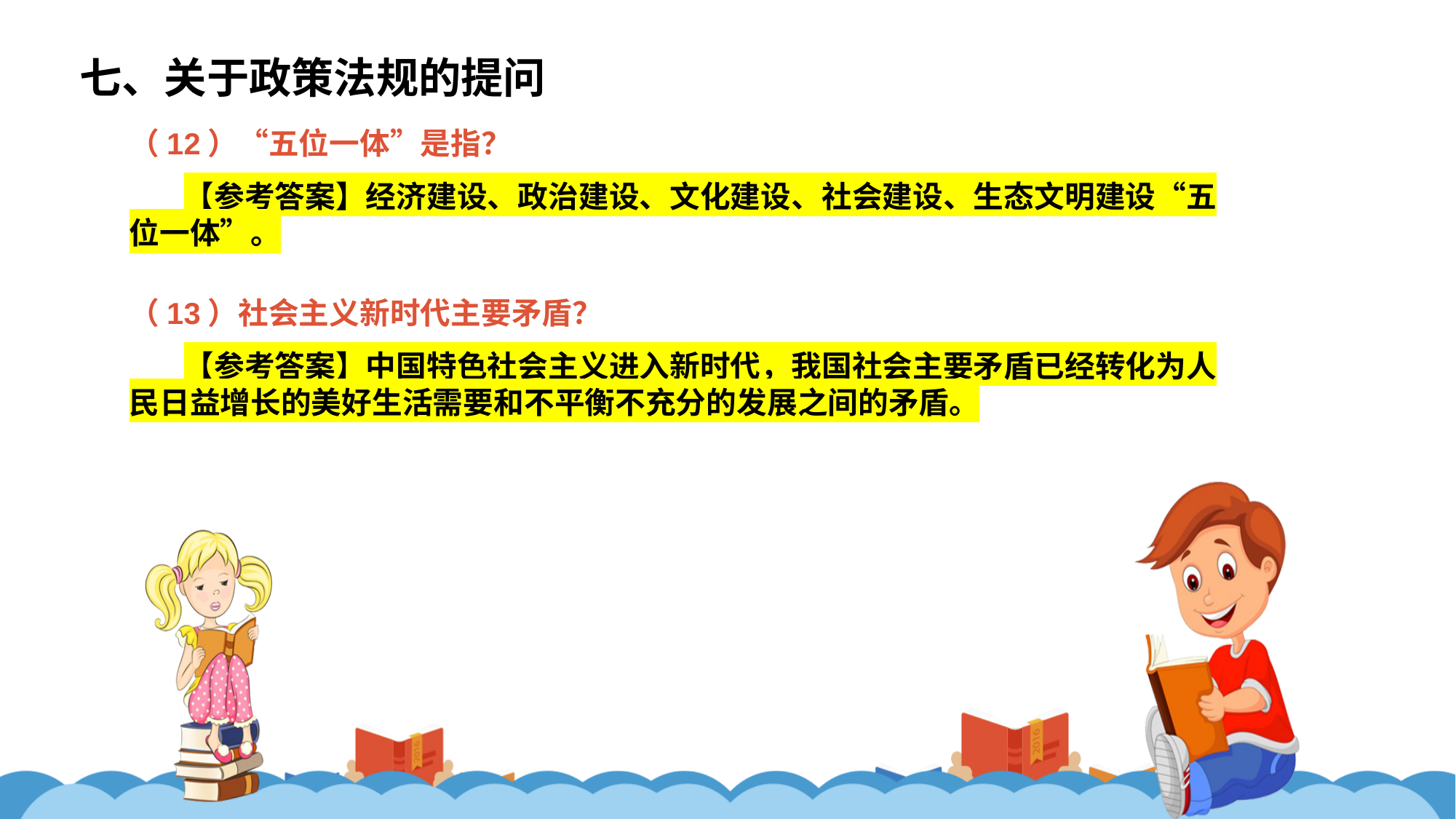

七、关于政策法规的提问
（12）“五位一体”是指？
【参考答案】经济建设、政治建设、文化建设、社会建设、生态文明建设“五位一体”。
（13）社会主义新时代主要矛盾？
【参考答案】中国特色社会主义进入新时代，我国社会主要矛盾已经转化为人民日益增长的美好生活需要和不平衡不充分的发展之间的矛盾。